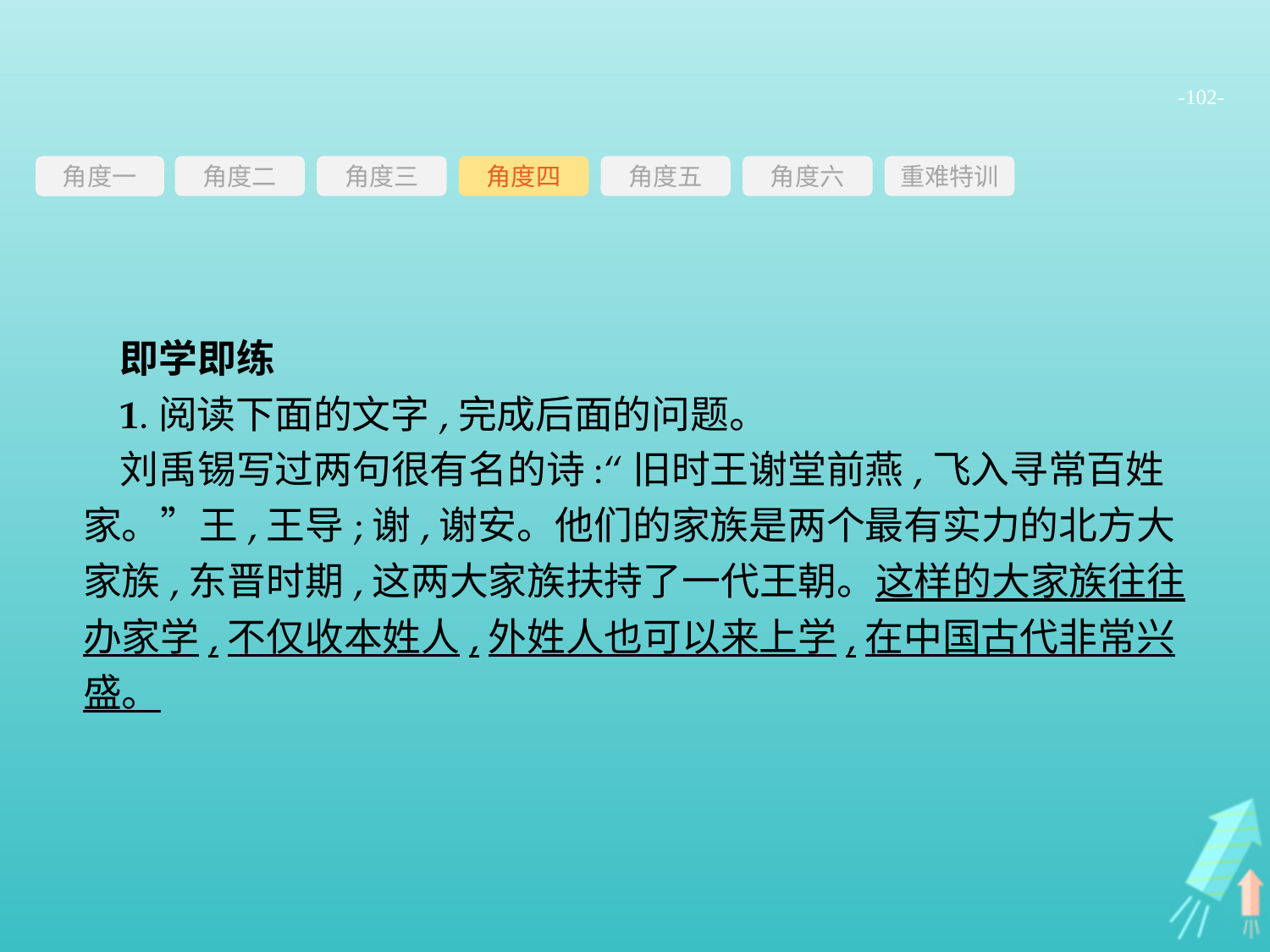

-102-
角度三
角度四
角度五
角度六
重难特训
角度二
角度一
即学即练
1.阅读下面的文字,完成后面的问题。
刘禹锡写过两句很有名的诗:“旧时王谢堂前燕,飞入寻常百姓家。”王,王导;谢,谢安。他们的家族是两个最有实力的北方大家族,东晋时期,这两大家族扶持了一代王朝。这样的大家族往往办家学,不仅收本姓人,外姓人也可以来上学,在中国古代非常兴盛。